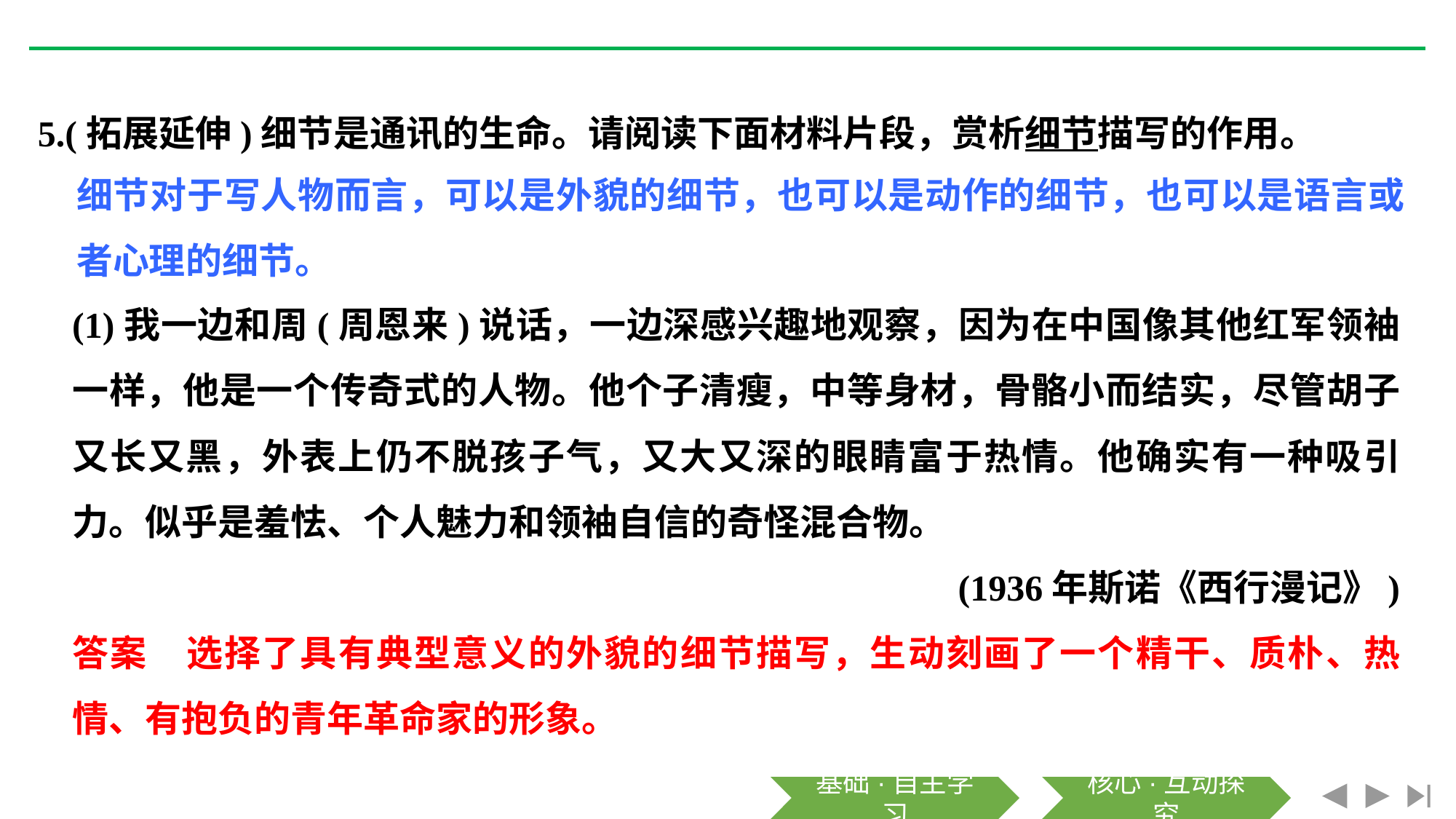

5.(拓展延伸)细节是通讯的生命。请阅读下面材料片段，赏析细节描写的作用。
细节对于写人物而言，可以是外貌的细节，也可以是动作的细节，也可以是语言或者心理的细节。
(1)我一边和周(周恩来)说话，一边深感兴趣地观察，因为在中国像其他红军领袖一样，他是一个传奇式的人物。他个子清瘦，中等身材，骨骼小而结实，尽管胡子又长又黑，外表上仍不脱孩子气，又大又深的眼睛富于热情。他确实有一种吸引力。似乎是羞怯、个人魅力和领袖自信的奇怪混合物。
(1936年斯诺《西行漫记》)
答案　选择了具有典型意义的外貌的细节描写，生动刻画了一个精干、质朴、热情、有抱负的青年革命家的形象。